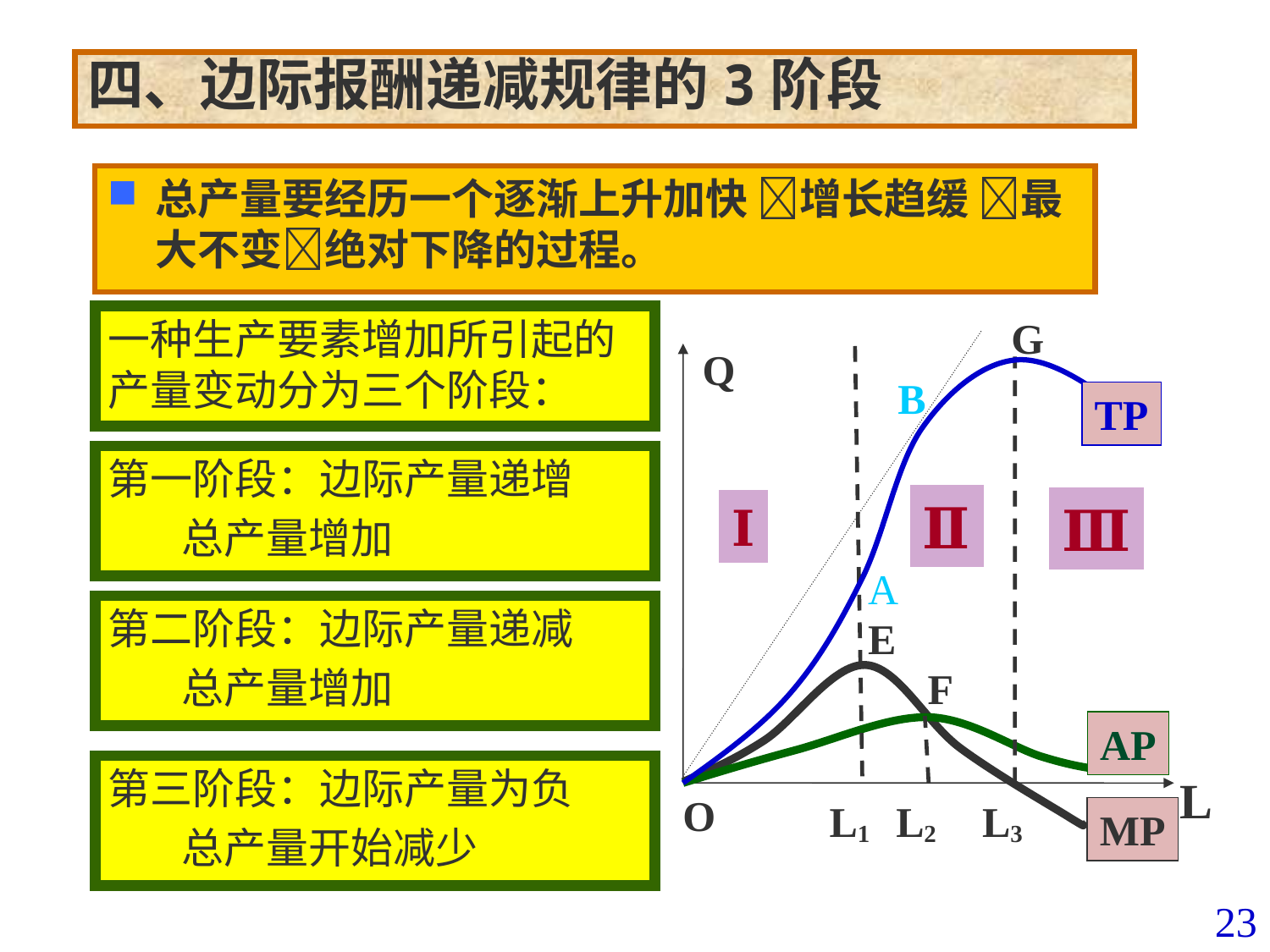

四、边际报酬递减规律的3阶段
总产量要经历一个逐渐上升加快 →增长趋缓 →最大不变→绝对下降的过程。
一种生产要素增加所引起的产量变动分为三个阶段：
G

Q

B
TP
第一阶段：边际产量递增
总产量增加
Ⅱ
Ⅲ
Ⅰ
A
第二阶段：边际产量递减
总产量增加
E
F

AP

第三阶段：边际产量为负
总产量开始减少
L
O

L1
L2
L3
MP
23